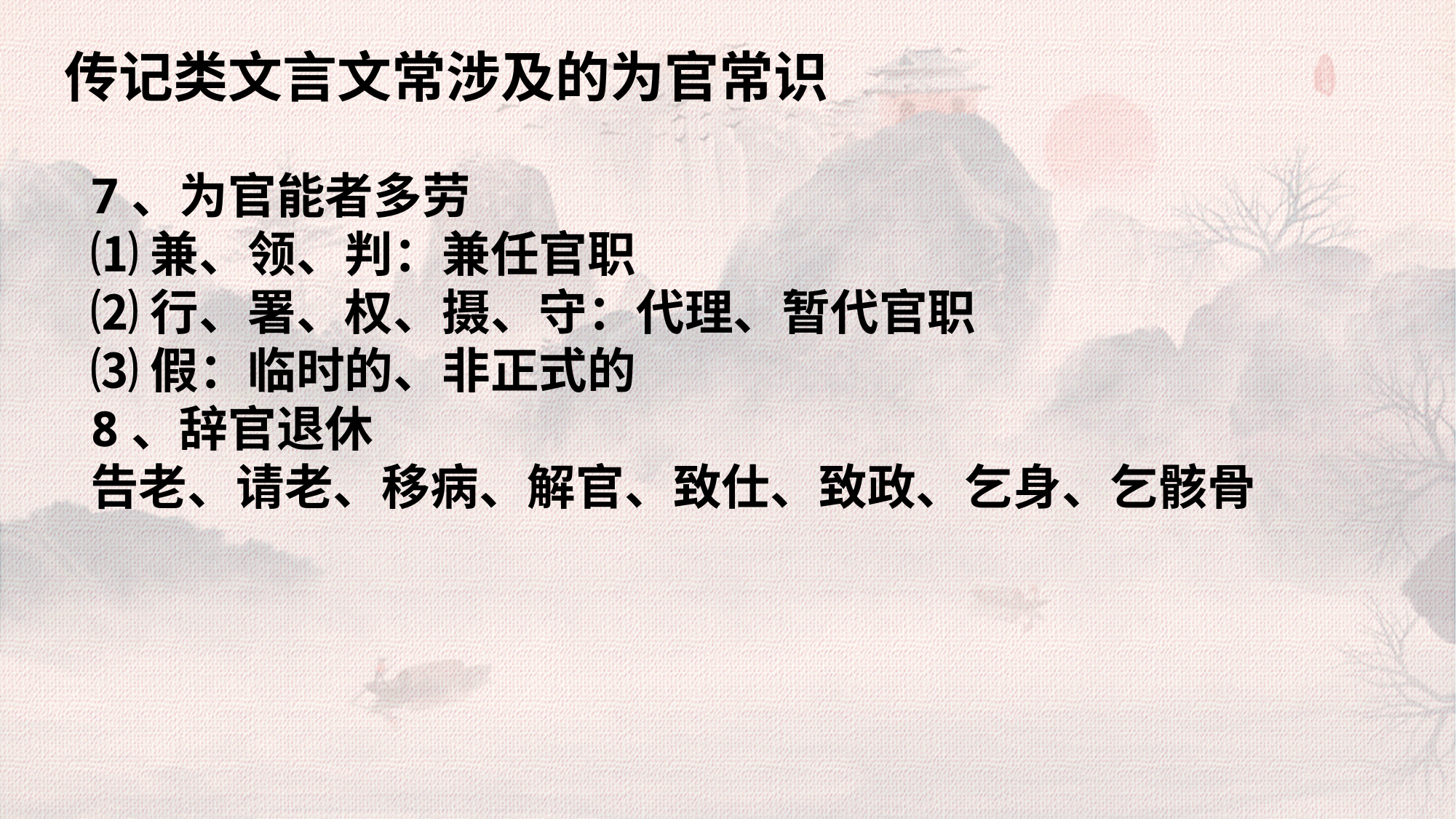

传记类文言文常涉及的为官常识
7、为官能者多劳
⑴兼、领、判：兼任官职
⑵行、署、权、摄、守：代理、暂代官职
⑶假：临时的、非正式的
8、辞官退休
告老、请老、移病、解官、致仕、致政、乞身、乞骸骨